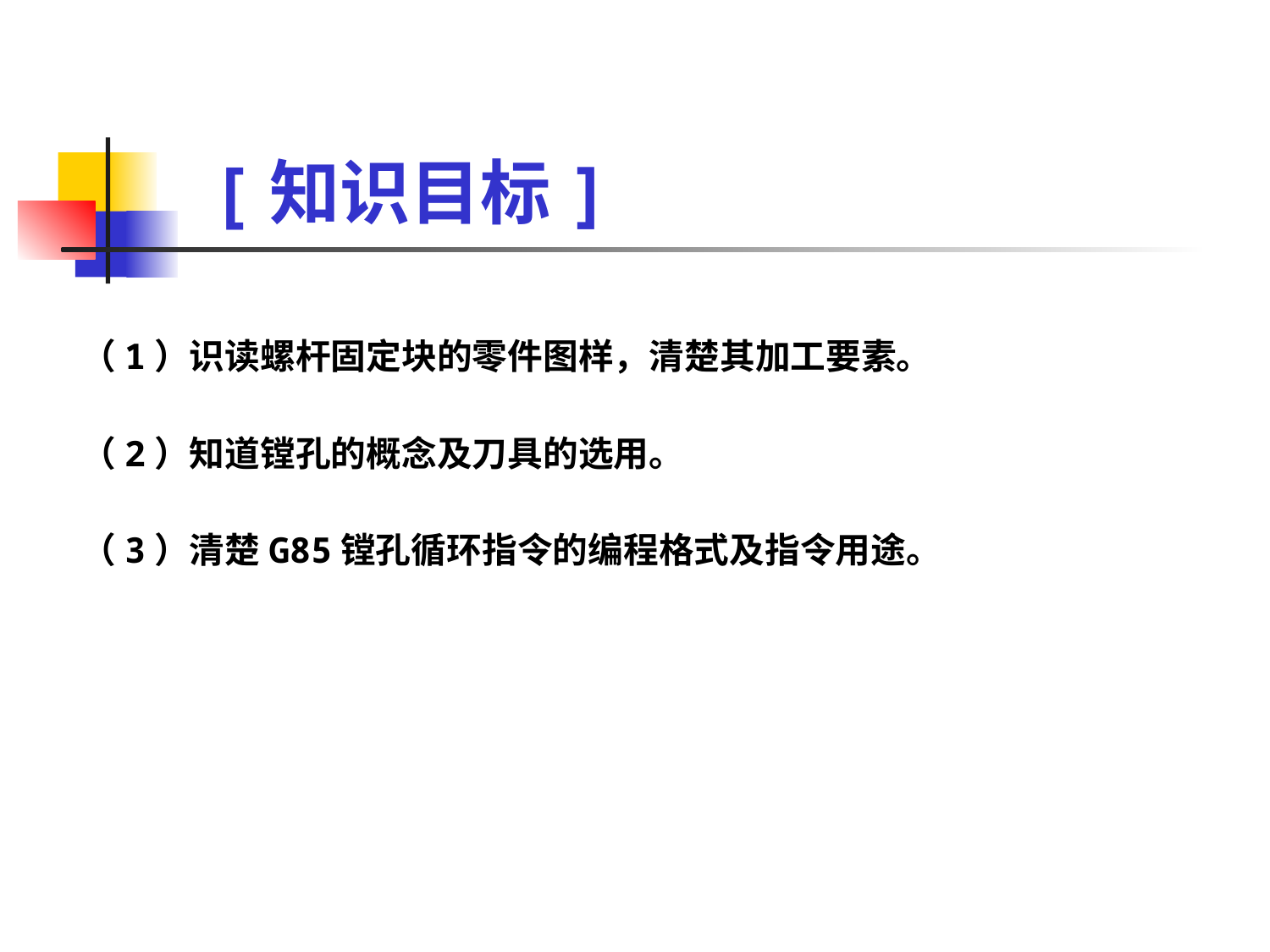

# [知识目标]
（1）识读螺杆固定块的零件图样，清楚其加工要素。
（2）知道镗孔的概念及刀具的选用。
（3）清楚G85镗孔循环指令的编程格式及指令用途。